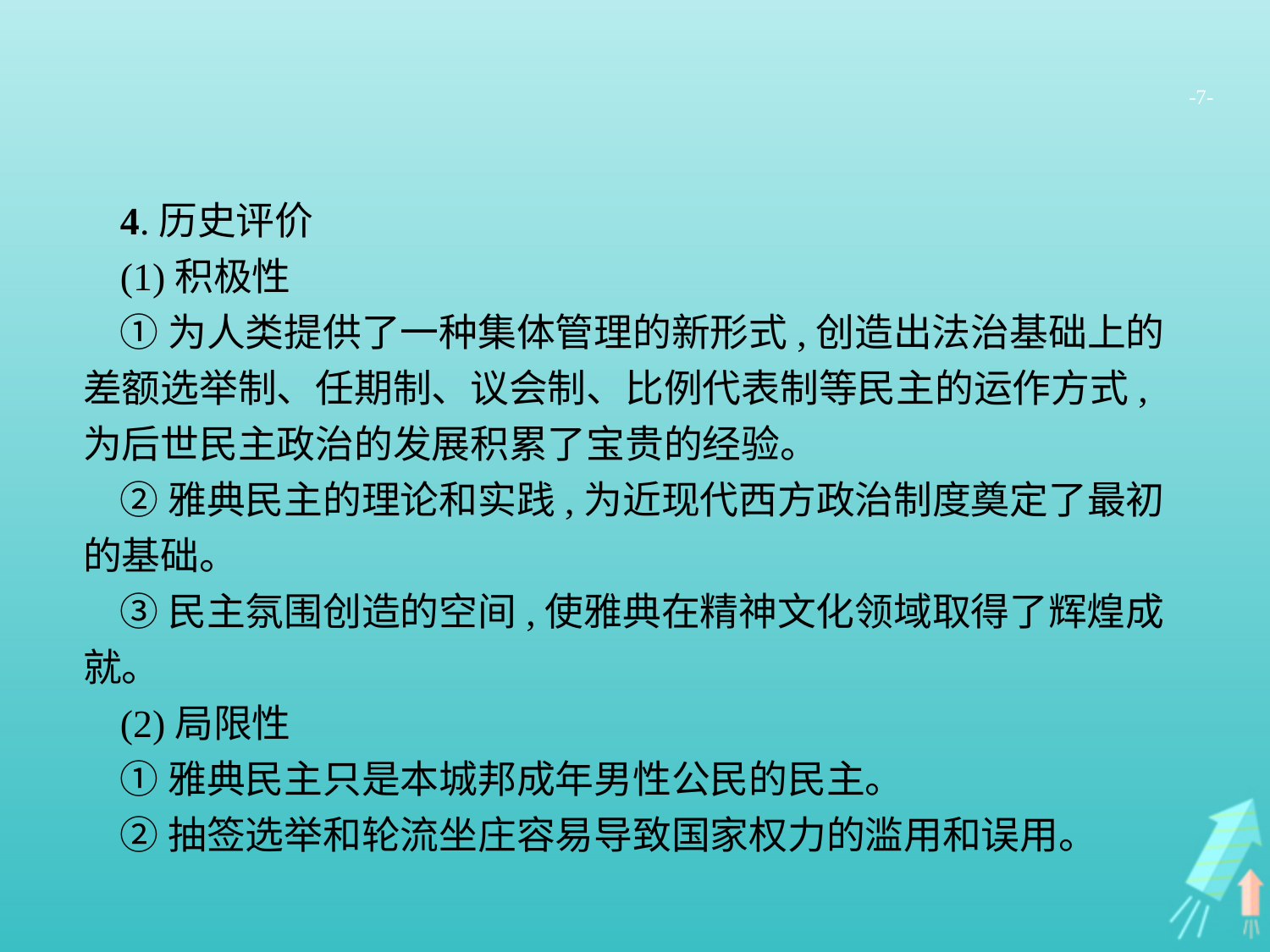

-7-
4.历史评价
(1)积极性
①为人类提供了一种集体管理的新形式,创造出法治基础上的差额选举制、任期制、议会制、比例代表制等民主的运作方式,为后世民主政治的发展积累了宝贵的经验。
②雅典民主的理论和实践,为近现代西方政治制度奠定了最初的基础。
③民主氛围创造的空间,使雅典在精神文化领域取得了辉煌成就。
(2)局限性
①雅典民主只是本城邦成年男性公民的民主。
②抽签选举和轮流坐庄容易导致国家权力的滥用和误用。